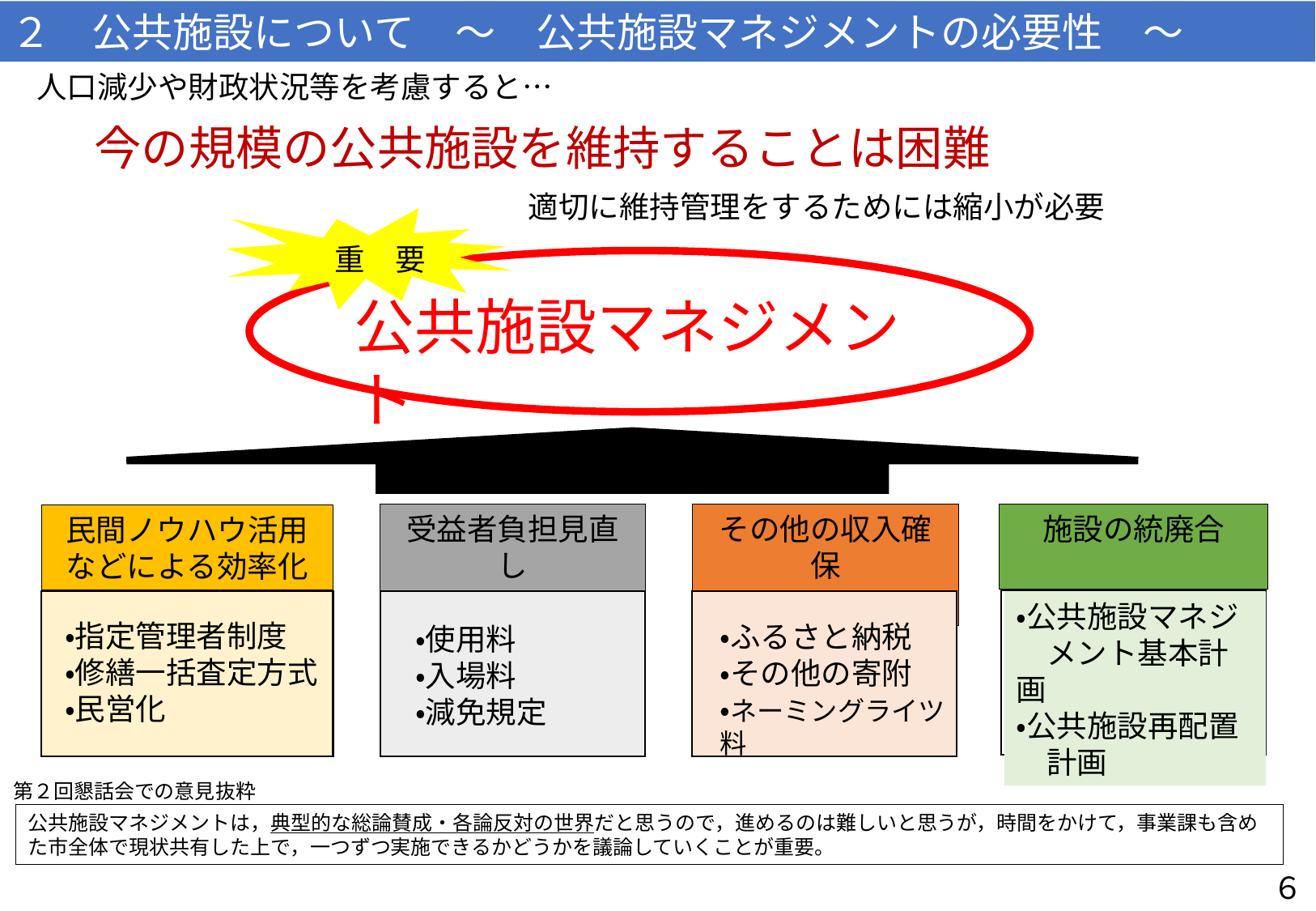

２　公共施設について　～　公共施設マネジメントの必要性　～
人口減少や財政状況等を考慮すると…
今の規模の公共施設を維持することは困難
適切に維持管理をするためには縮小が必要

重　要

公共施設マネジメント

その他の収入確保

施設の統廃合

受益者負担見直し

民間ノウハウ活用
などによる効率化

・公共施設マネジ
　メント基本計画
・公共施設再配置
　計画
・指定管理者制度
・修繕一括査定方式
・民営化
・ふるさと納税
・その他の寄附
・ネーミングライツ料
・使用料
・入場料
・減免規定
第２回懇話会での意見抜粋
公共施設マネジメントは，典型的な総論賛成・各論反対の世界だと思うので，進めるのは難しいと思うが，時間をかけて，事業課も含めた市全体で現状共有した上で，一つずつ実施できるかどうかを議論していくことが重要。
６